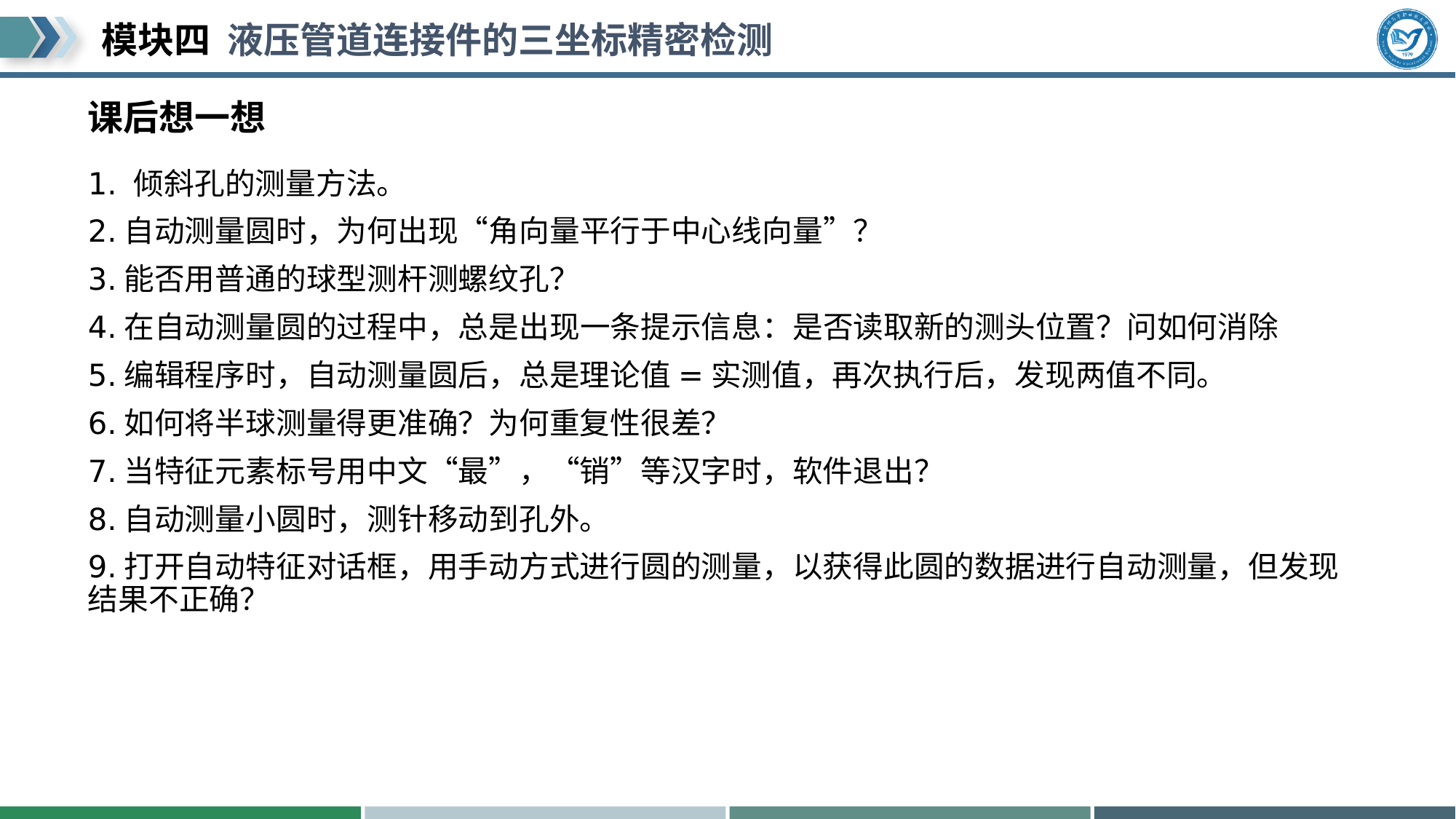

# 课后想一想
1. 倾斜孔的测量方法。
2.自动测量圆时，为何出现“角向量平行于中心线向量”？
3.能否用普通的球型测杆测螺纹孔？
4.在自动测量圆的过程中，总是出现一条提示信息：是否读取新的测头位置？问如何消除
5.编辑程序时，自动测量圆后，总是理论值=实测值，再次执行后，发现两值不同。
6.如何将半球测量得更准确？为何重复性很差？
7.当特征元素标号用中文“最”，“销”等汉字时，软件退出？
8.自动测量小圆时，测针移动到孔外。
9.打开自动特征对话框，用手动方式进行圆的测量，以获得此圆的数据进行自动测量，但发现结果不正确？